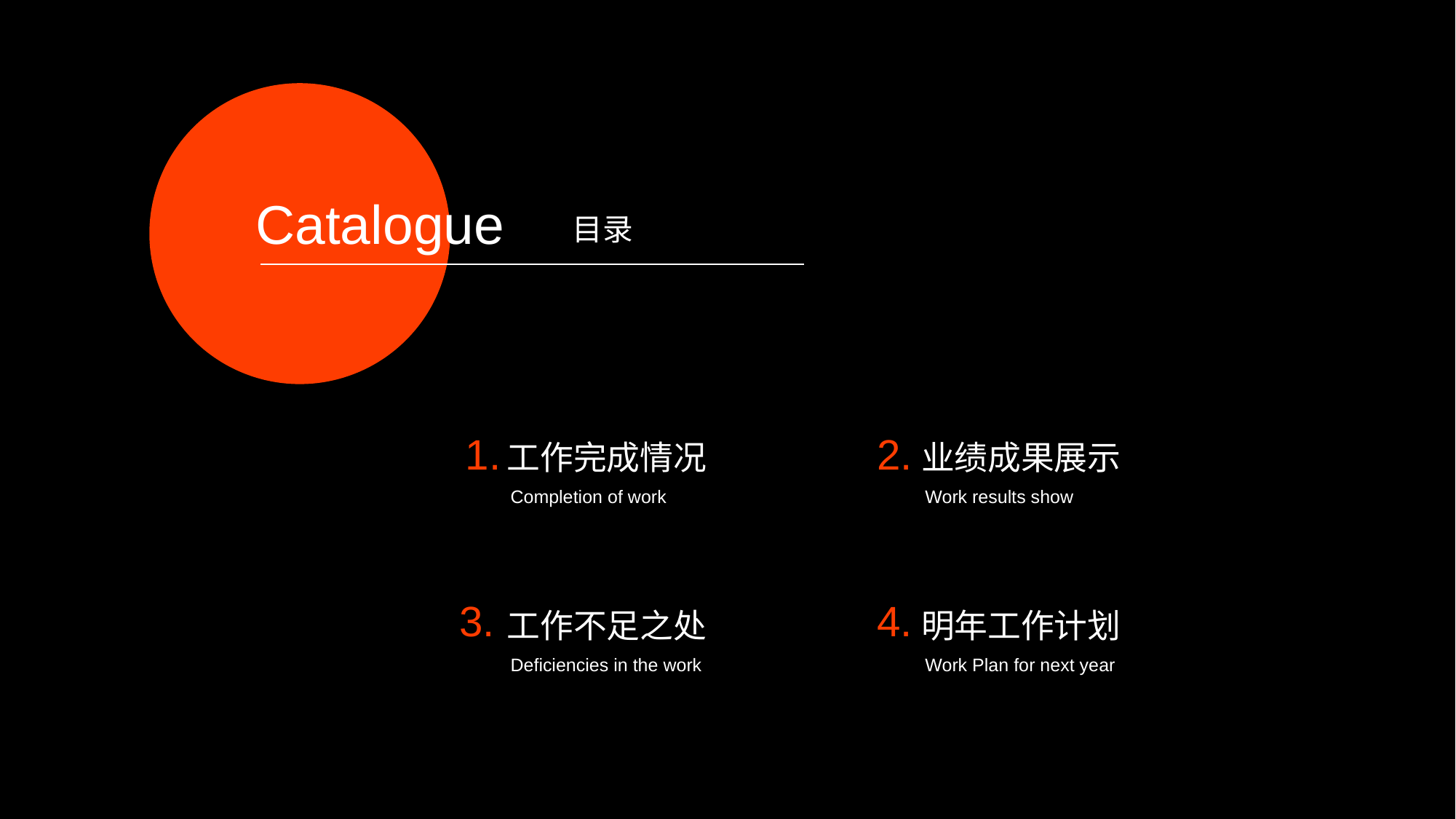

Catalogue
目录
1.
2.
工作完成情况
业绩成果展示
Completion of work
Work results show
3.
4.
工作不足之处
明年工作计划
Deficiencies in the work
Work Plan for next year